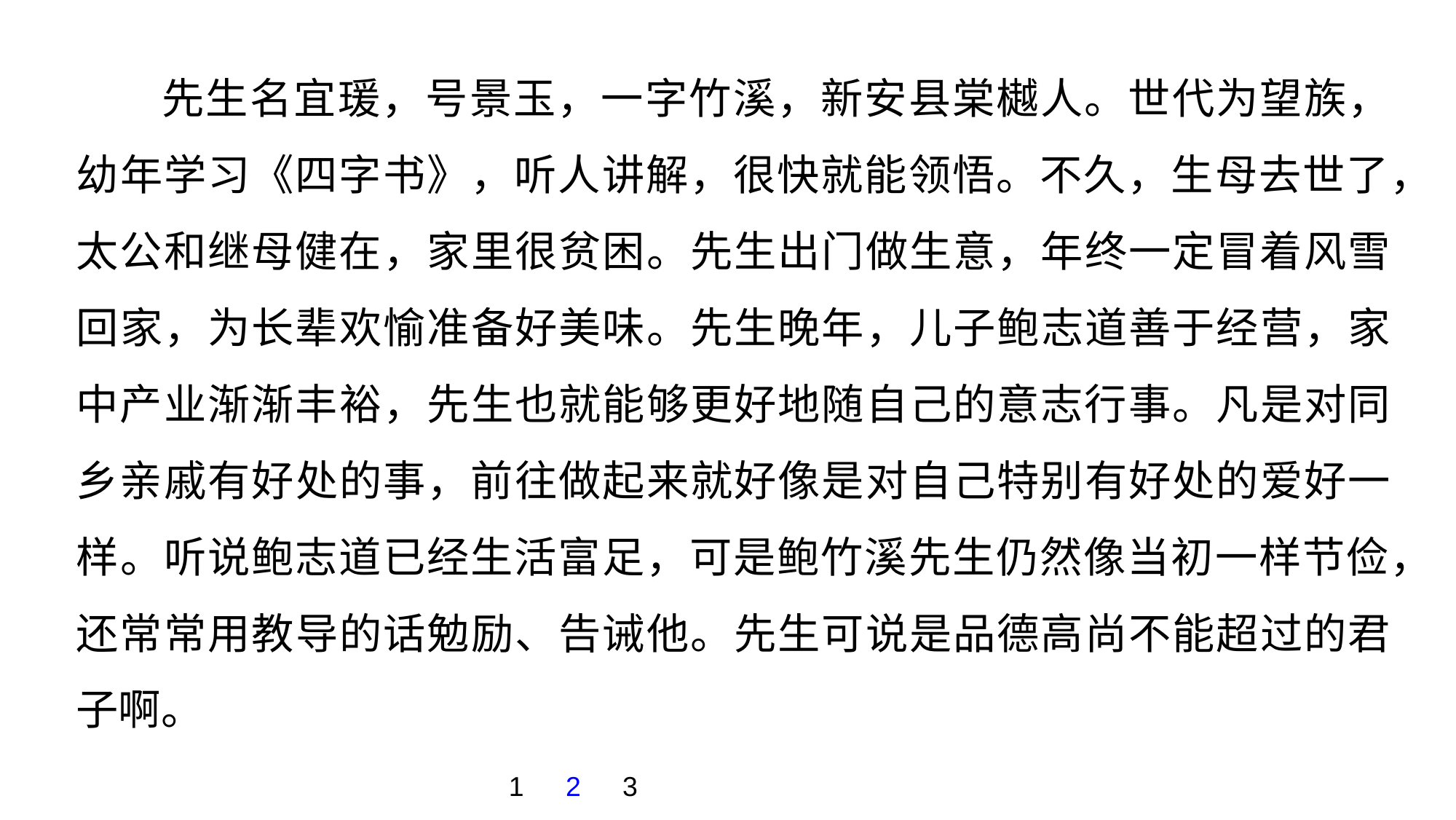

先生名宜瑗，号景玉，一字竹溪，新安县棠樾人。世代为望族，幼年学习《四字书》，听人讲解，很快就能领悟。不久，生母去世了，太公和继母健在，家里很贫困。先生出门做生意，年终一定冒着风雪回家，为长辈欢愉准备好美味。先生晚年，儿子鲍志道善于经营，家中产业渐渐丰裕，先生也就能够更好地随自己的意志行事。凡是对同乡亲戚有好处的事，前往做起来就好像是对自己特别有好处的爱好一样。听说鲍志道已经生活富足，可是鲍竹溪先生仍然像当初一样节俭，还常常用教导的话勉励、告诫他。先生可说是品德高尚不能超过的君子啊。
1
2
3